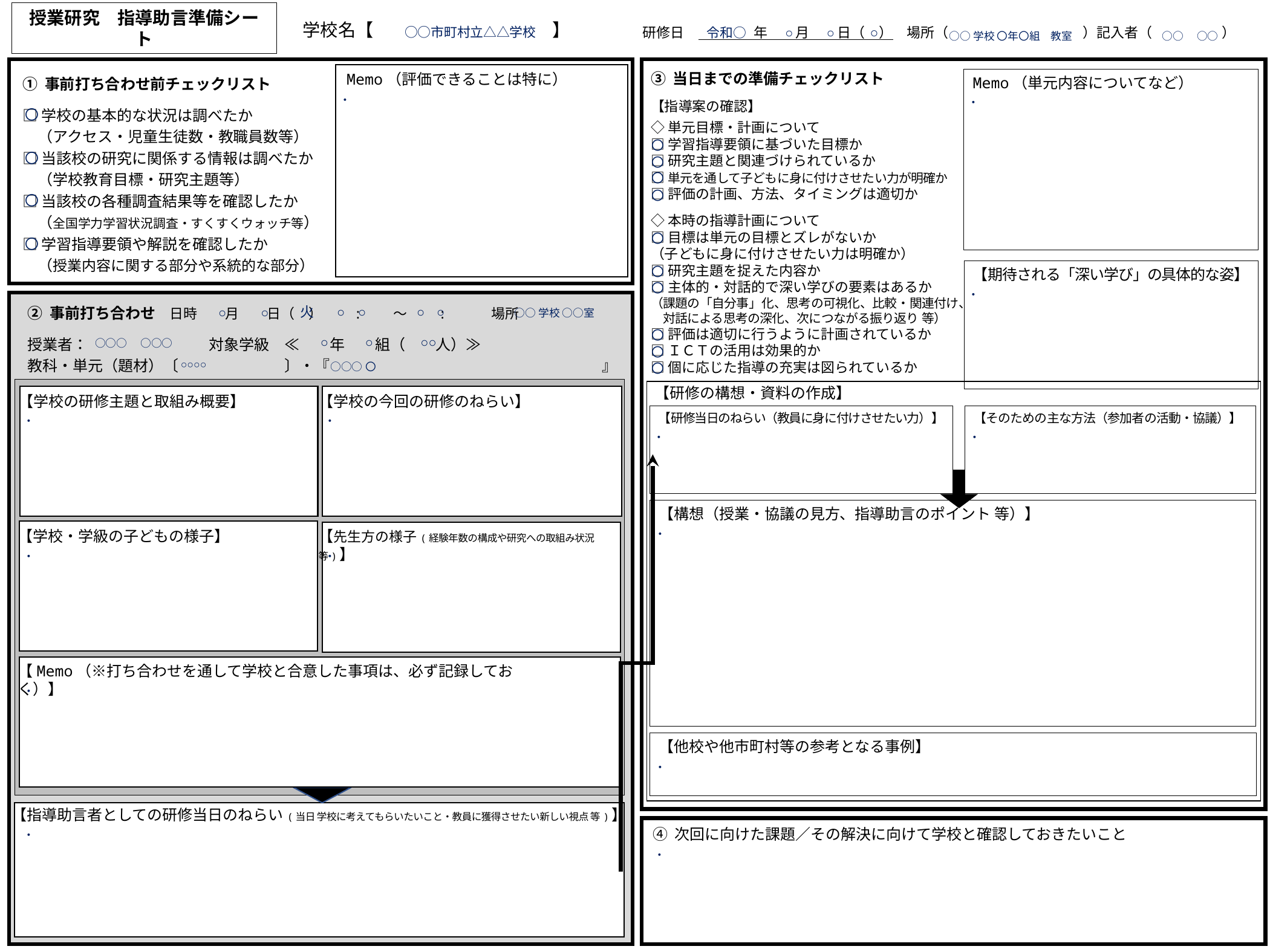

○○市町村立△△学校
○
令和○
○
○
○○学校 〇年〇組　教室
○○　○○
・
・
〇
〇
〇
〇
〇
〇
〇
〇
〇
〇
〇
・
火
○
○
○
○
○
○
○○学校 ○○室
〇
○○
○
○
○○○　○○○
〇
○○○○
○○○〇
〇
・
・
・
・
・
・
・
・
・
・
・